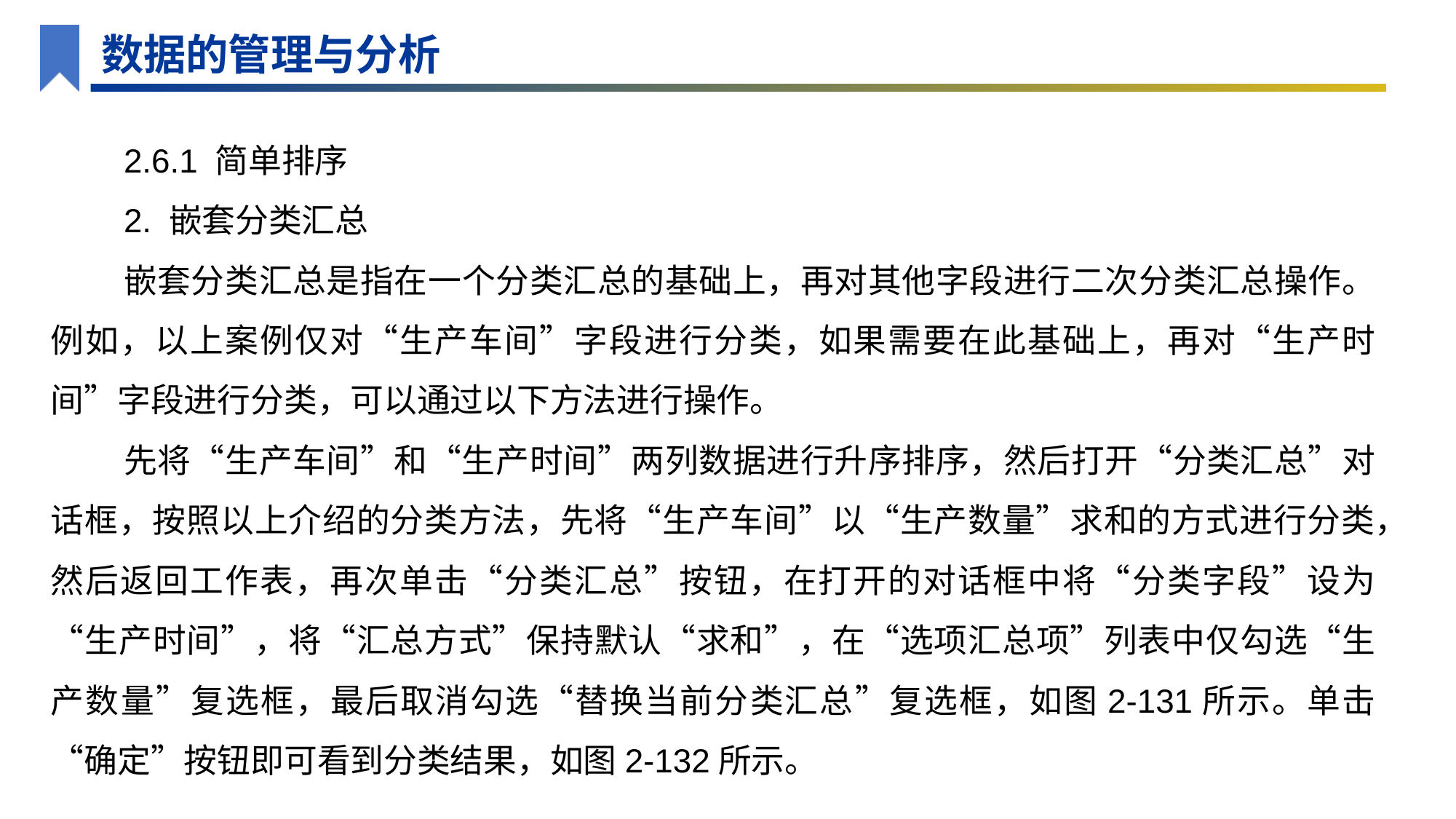

数据的管理与分析
2.6.1 简单排序
2. 嵌套分类汇总
嵌套分类汇总是指在一个分类汇总的基础上，再对其他字段进行二次分类汇总操作。例如，以上案例仅对“生产车间”字段进行分类，如果需要在此基础上，再对“生产时间”字段进行分类，可以通过以下方法进行操作。
先将“生产车间”和“生产时间”两列数据进行升序排序，然后打开“分类汇总”对话框，按照以上介绍的分类方法，先将“生产车间”以“生产数量”求和的方式进行分类，然后返回工作表，再次单击“分类汇总”按钮，在打开的对话框中将“分类字段”设为“生产时间”，将“汇总方式”保持默认“求和”，在“选项汇总项”列表中仅勾选“生产数量”复选框，最后取消勾选“替换当前分类汇总”复选框，如图2-131所示。单击“确定”按钮即可看到分类结果，如图2-132所示。